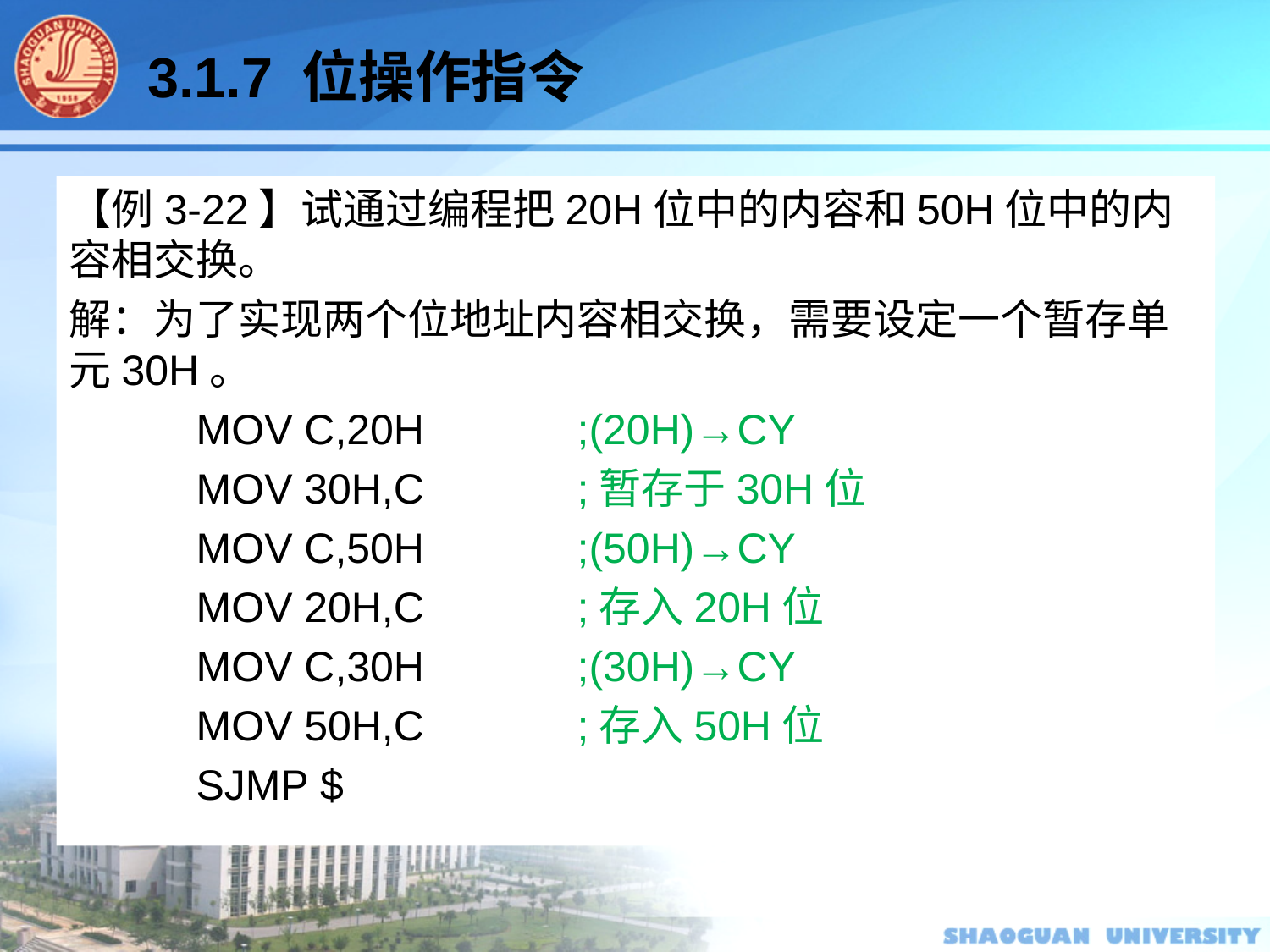

3.1.7 位操作指令
【例3-22】试通过编程把20H位中的内容和50H位中的内容相交换。
解：为了实现两个位地址内容相交换，需要设定一个暂存单元30H。
	MOV C,20H		;(20H)→CY
	MOV 30H,C		;暂存于30H位
	MOV C,50H		;(50H)→CY
	MOV 20H,C		;存入20H位
	MOV C,30H		;(30H)→CY
	MOV 50H,C		;存入50H位
	SJMP $